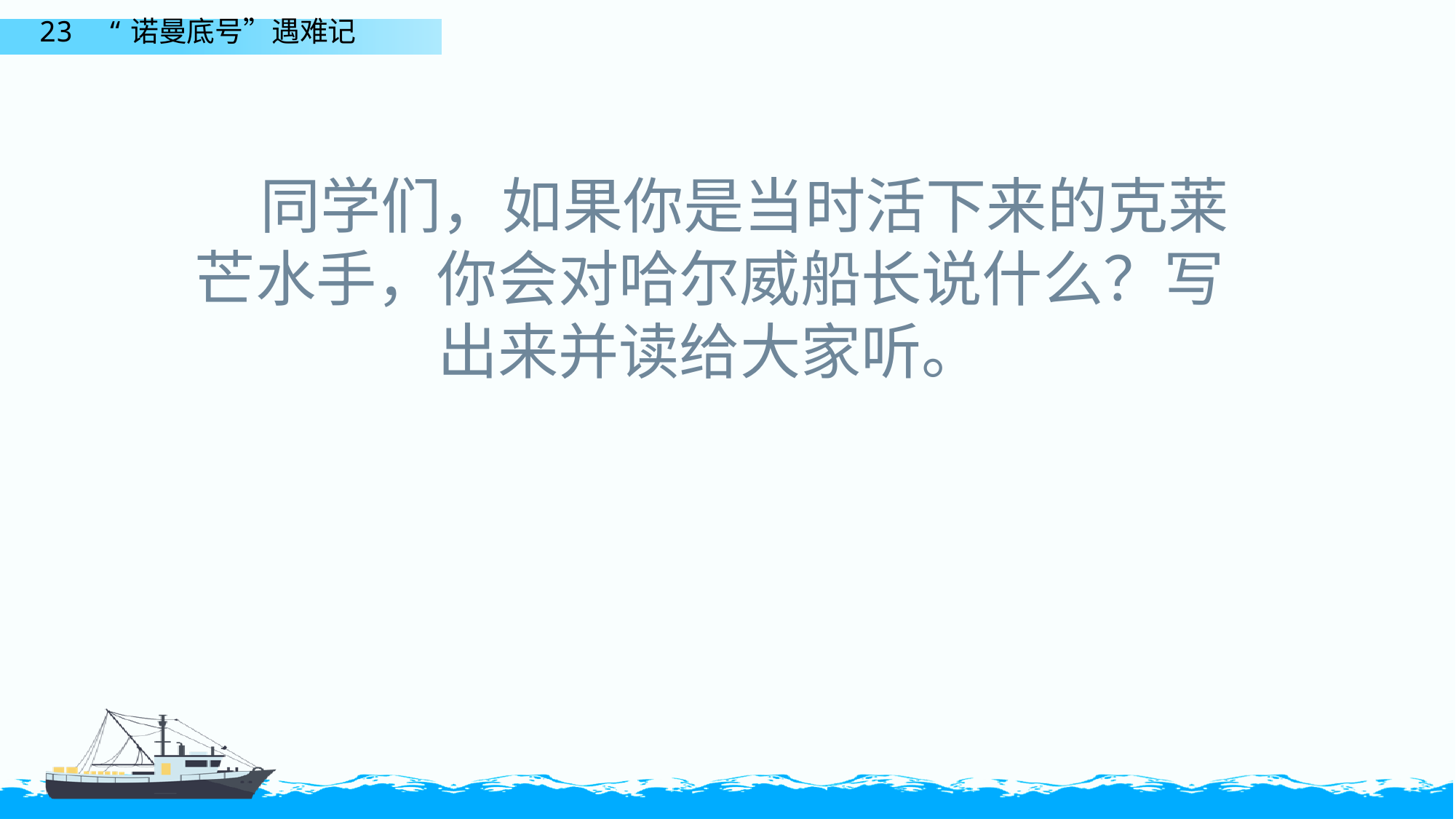

# 同学们，如果你是当时活下来的克莱芒水手，你会对哈尔威船长说什么？写出来并读给大家听。